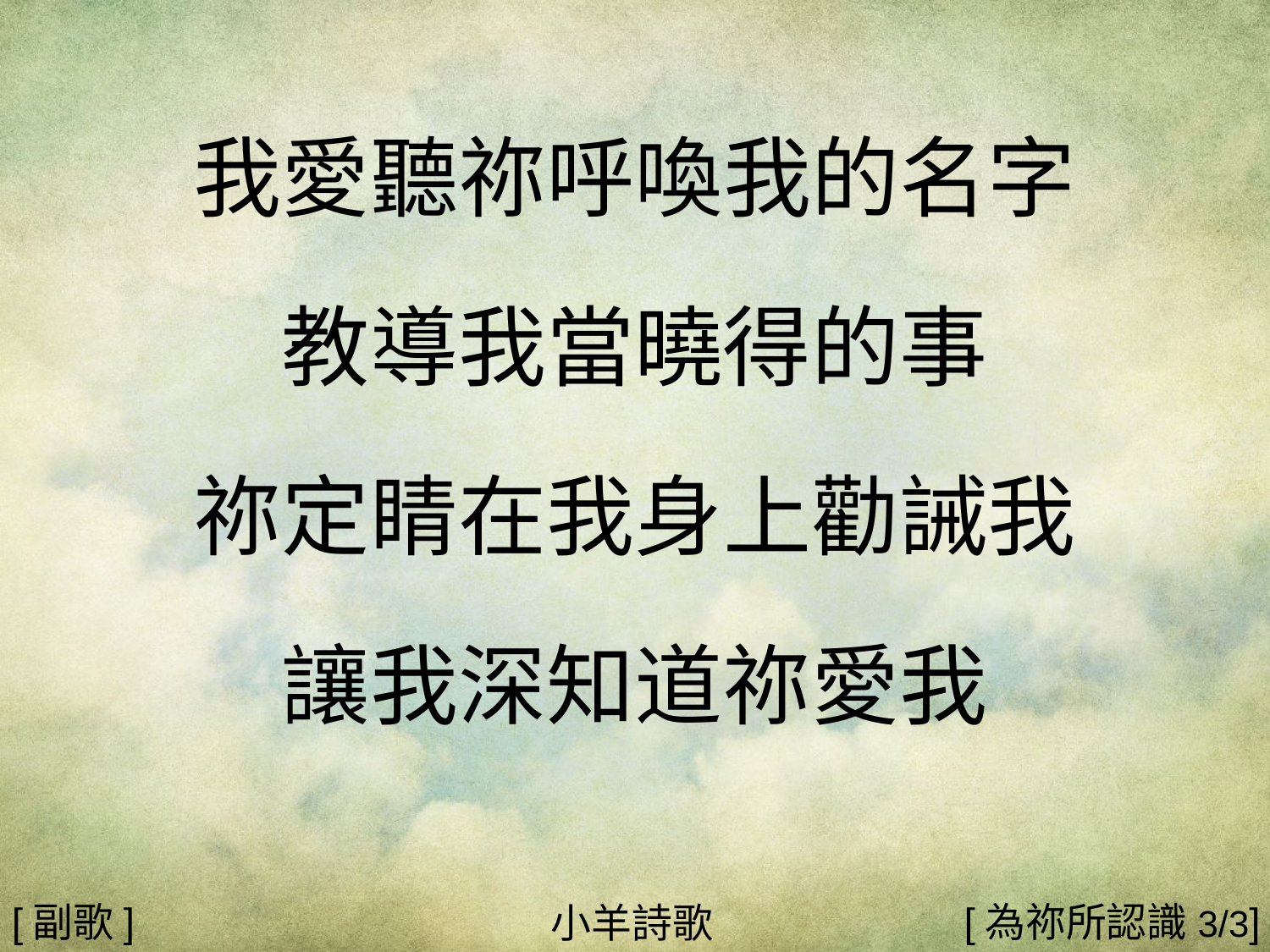

我愛聽祢呼喚我的名字

教導我當曉得的事

祢定睛在我身上勸誡我

讓我深知道祢愛我
#

[副歌]
[為祢所認識3/3]
小羊詩歌